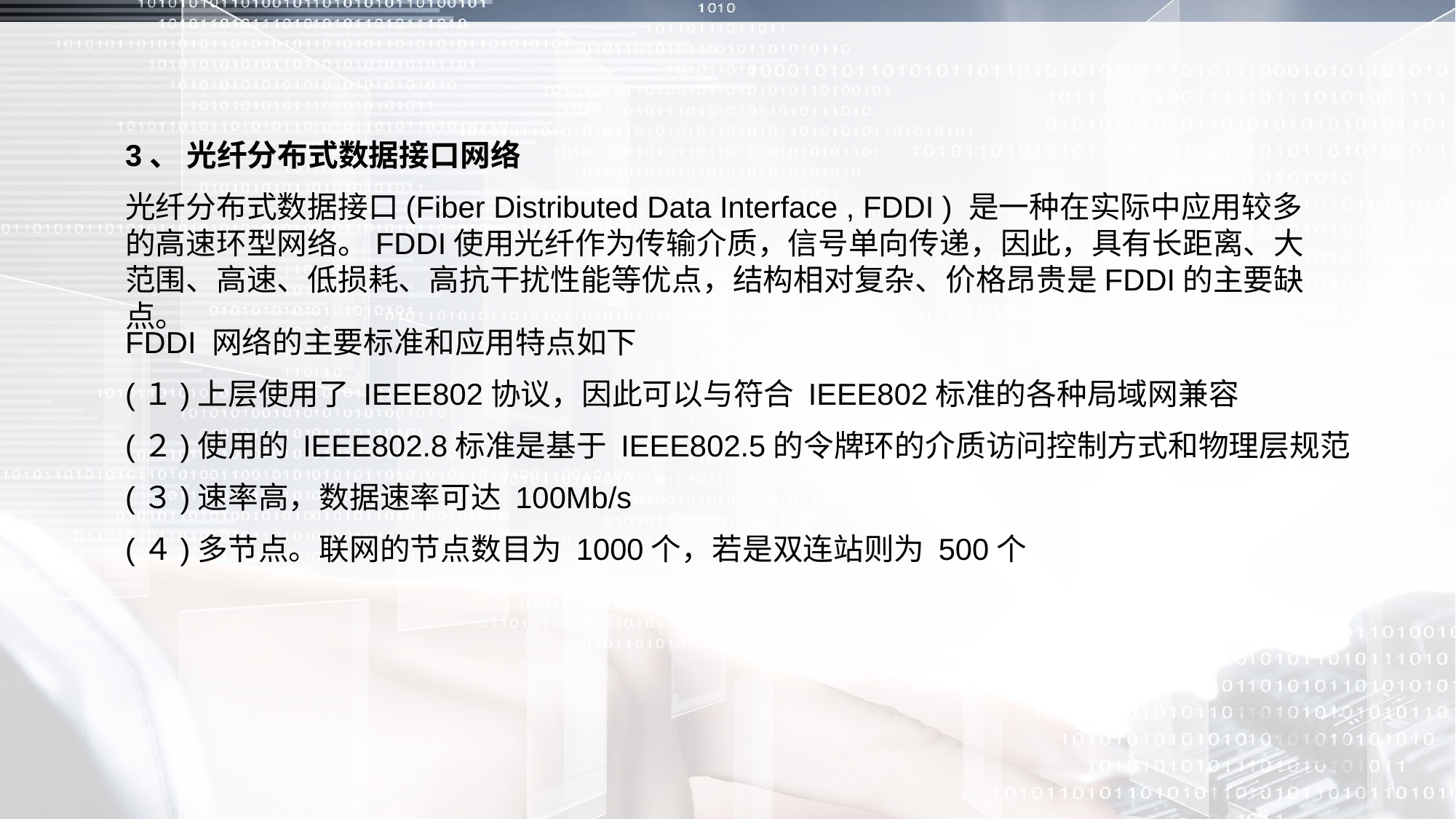

3、 光纤分布式数据接口网络
光纤分布式数据接口(Fiber Distributed Data Interface , FDDI ) 是一种在实际中应用较多的高速环型网络。FDDI使用光纤作为传输介质，信号单向传递，因此，具有长距离、大范围、高速、低损耗、高抗干扰性能等优点，结构相对复杂、价格昂贵是FDDI的主要缺点。
FDDI 网络的主要标准和应用特点如下
(１)上层使用了 IEEE802协议，因此可以与符合 IEEE802标准的各种局域网兼容
(２)使用的 IEEE802.8标准是基于 IEEE802.5的令牌环的介质访问控制方式和物理层规范
(３)速率高，数据速率可达 100Mb/s
(４)多节点。联网的节点数目为 1000个，若是双连站则为 500个